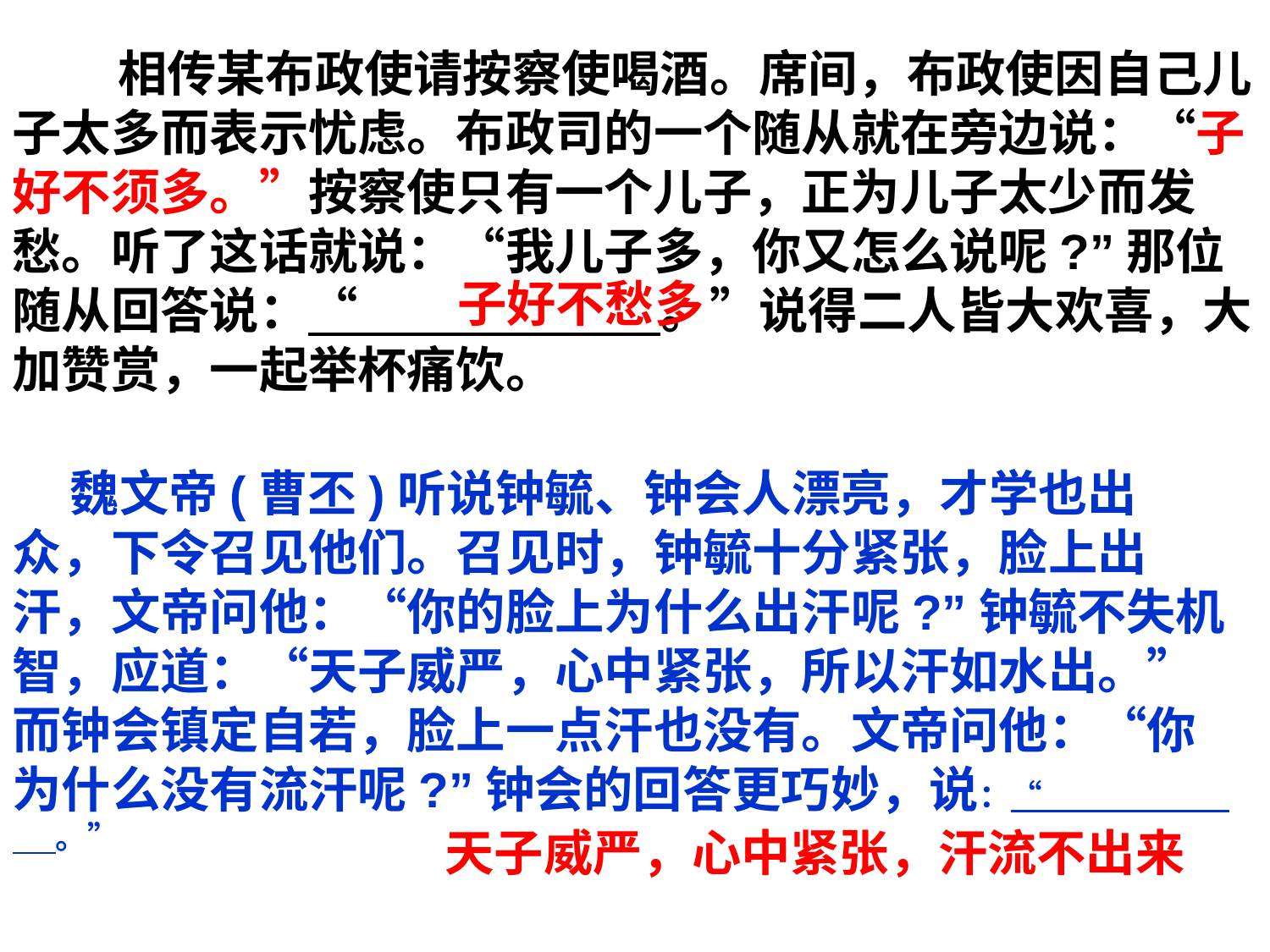

相传某布政使请按察使喝酒。席间，布政使因自己儿子太多而表示忧虑。布政司的一个随从就在旁边说：“子好不须多。”按察使只有一个儿子，正为儿子太少而发愁。听了这话就说：“我儿子多，你又怎么说呢?”那位随从回答说：“                           。”说得二人皆大欢喜，大加赞赏，一起举杯痛饮。
子好不愁多
     魏文帝(曹丕)听说钟毓、钟会人漂亮，才学也出众，下令召见他们。召见时，钟毓十分紧张，脸上出汗，文帝问他：“你的脸上为什么出汗呢?”钟毓不失机智，应道：“天子威严，心中紧张，所以汗如水出。”而钟会镇定自若，脸上一点汗也没有。文帝问他：“你为什么没有流汗呢?”钟会的回答更巧妙，说：“                                 。”
天子威严，心中紧张，汗流不出来